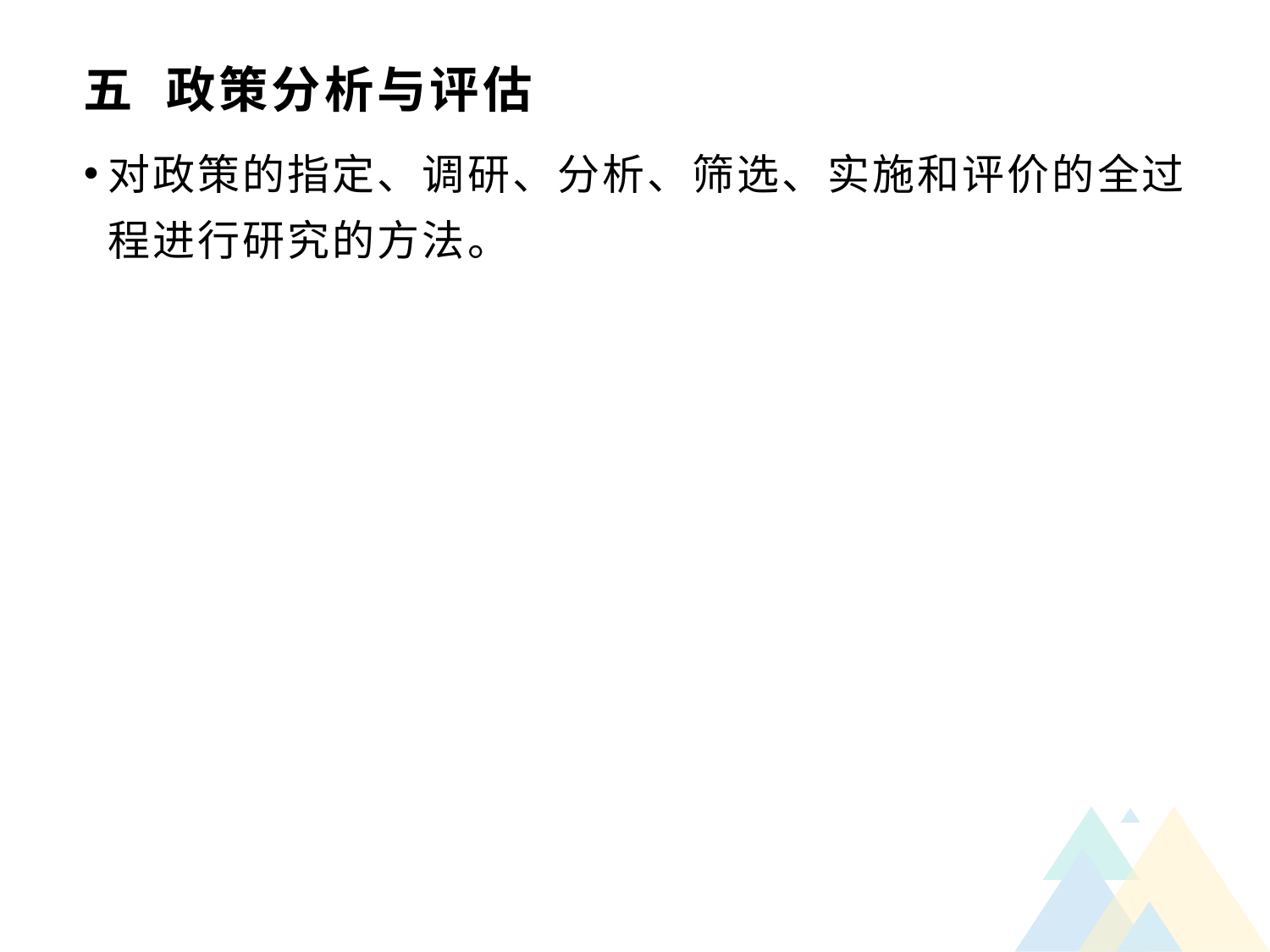

# 五  政策分析与评估
对政策的指定、调研、分析、筛选、实施和评价的全过程进行研究的方法。